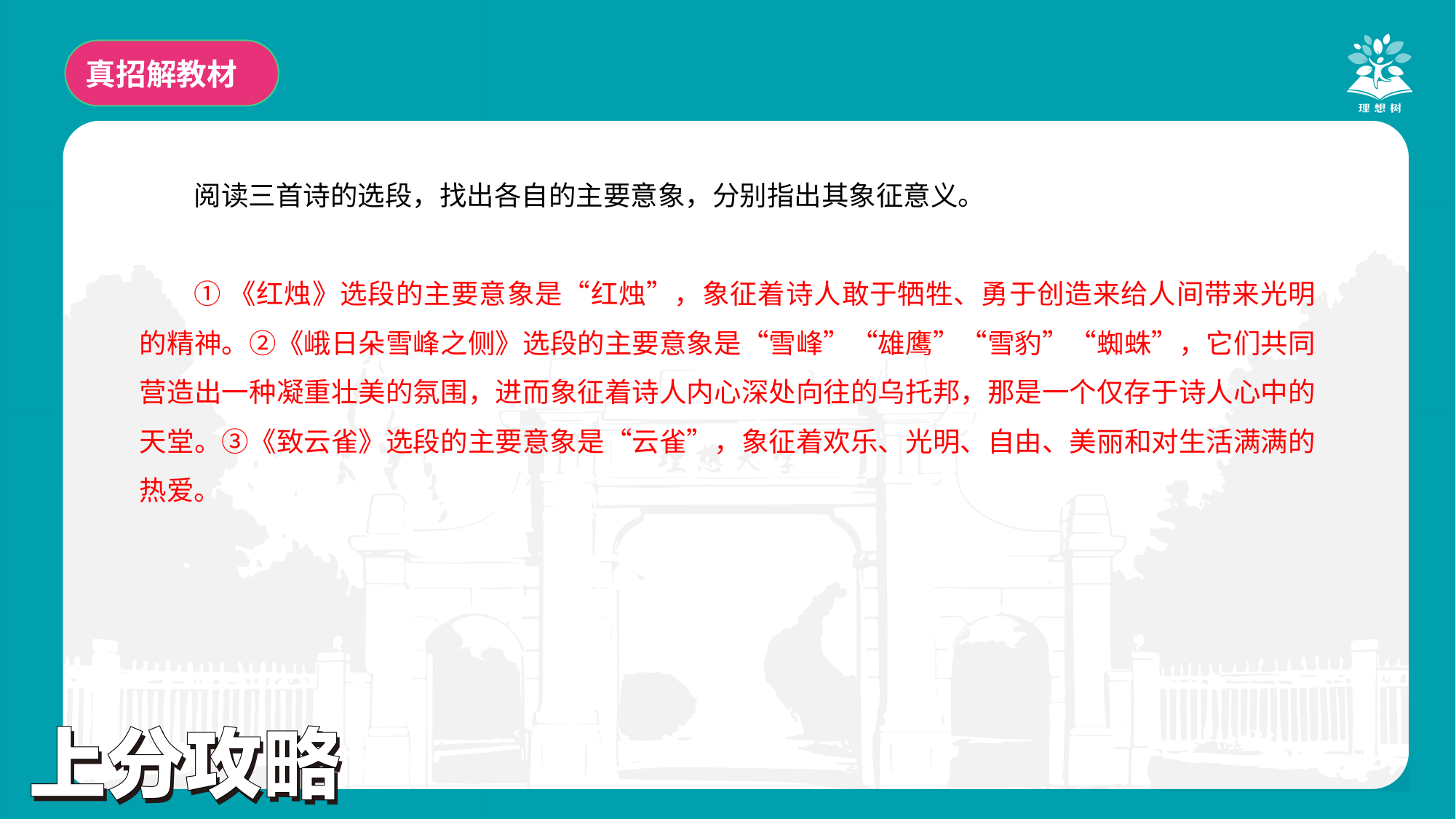

真招解教材
阅读三首诗的选段，找出各自的主要意象，分别指出其象征意义。

①《红烛》选段的主要意象是“红烛”，象征着诗人敢于牺牲、勇于创造来给人间带来光明的精神。②《峨日朵雪峰之侧》选段的主要意象是“雪峰”“雄鹰”“雪豹”“蜘蛛”，它们共同营造出一种凝重壮美的氛围，进而象征着诗人内心深处向往的乌托邦，那是一个仅存于诗人心中的天堂。③《致云雀》选段的主要意象是“云雀”，象征着欢乐、光明、自由、美丽和对生活满满的热爱。